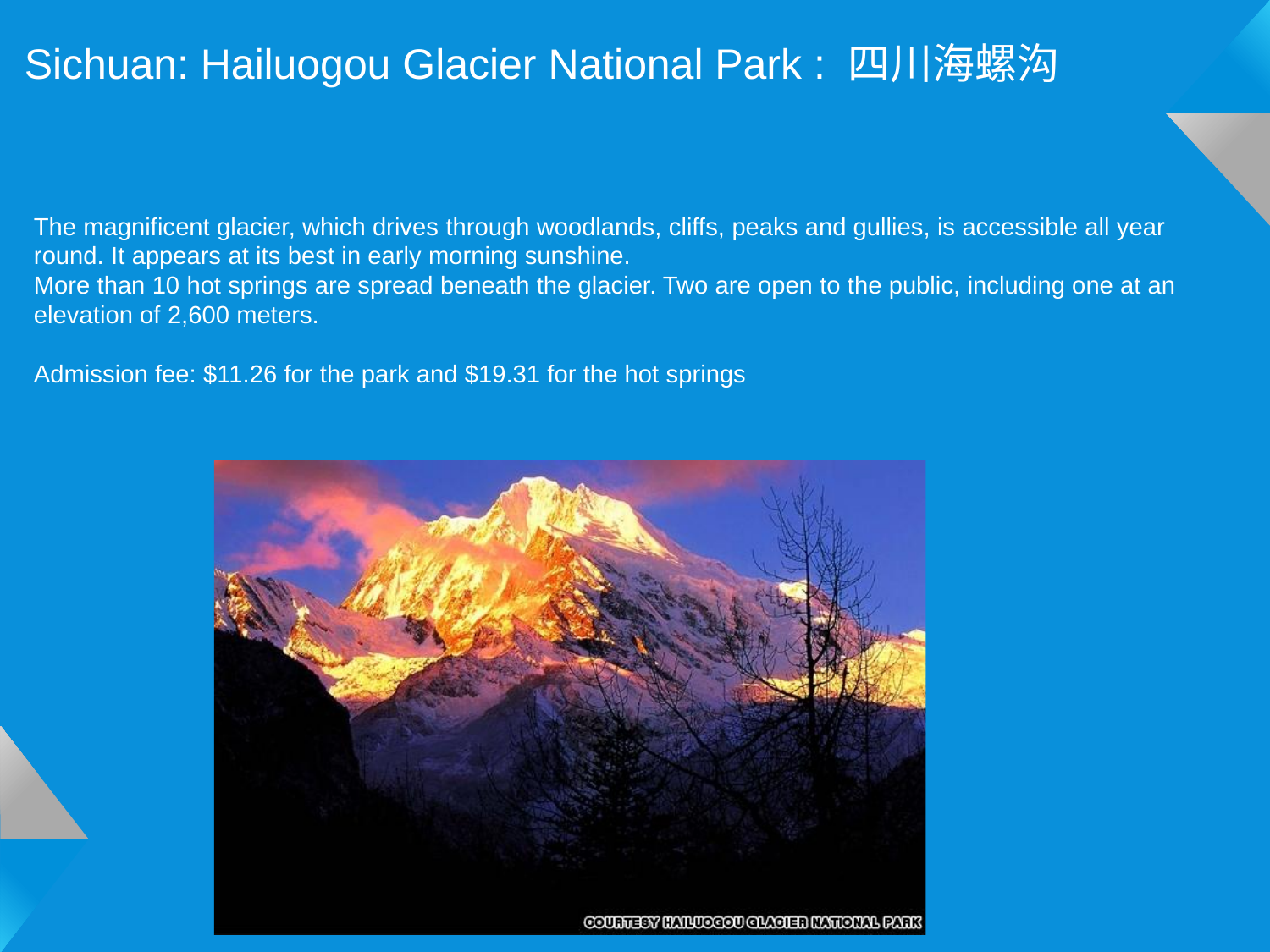

Sichuan: Hailuogou Glacier National Park : 四川海螺沟
The magnificent glacier, which drives through woodlands, cliffs, peaks and gullies, is accessible all year round. It appears at its best in early morning sunshine.
More than 10 hot springs are spread beneath the glacier. Two are open to the public, including one at an elevation of 2,600 meters.

Admission fee: $11.26 for the park and $19.31 for the hot springs